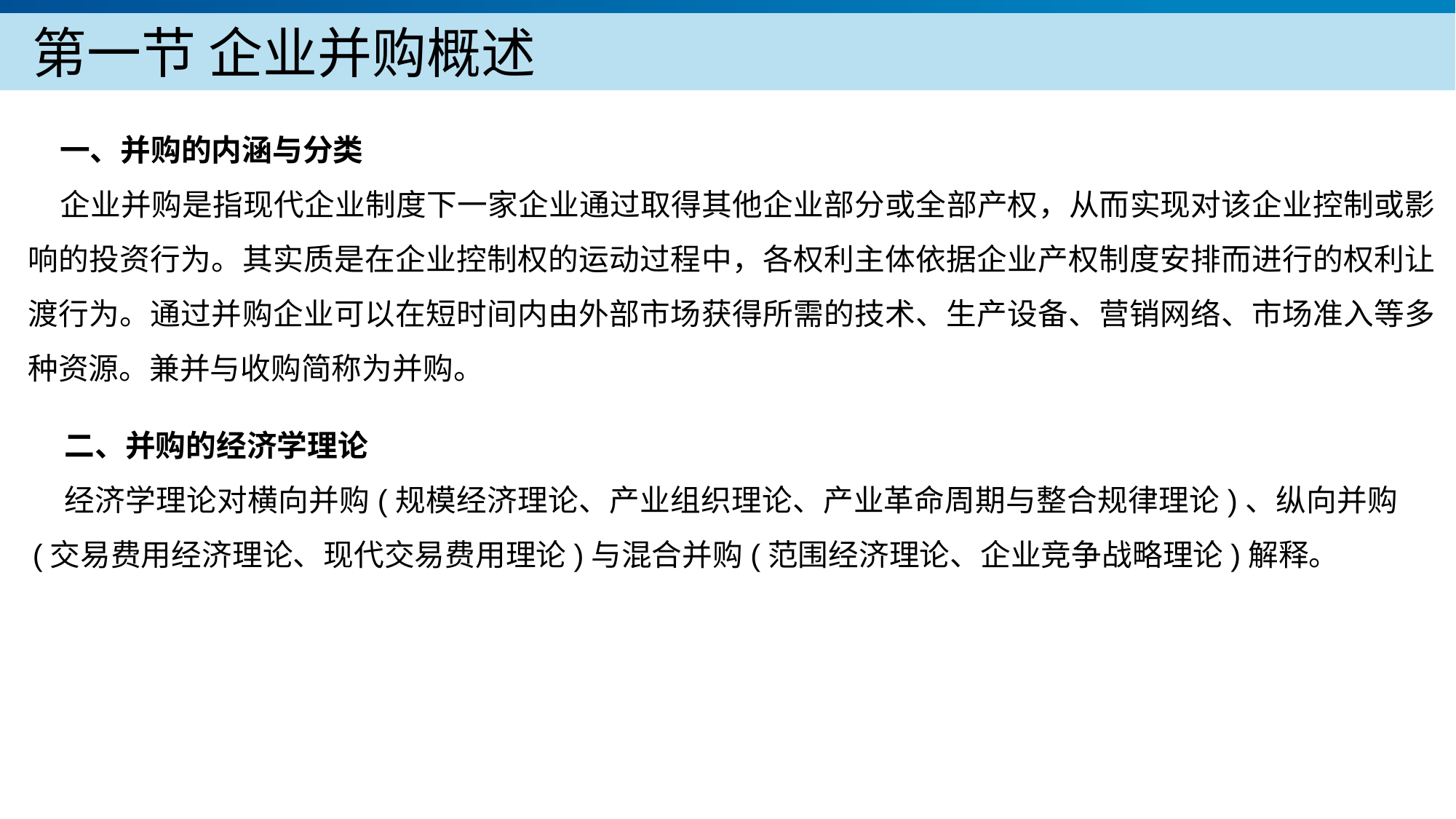

第一节 企业并购概述
一、并购的内涵与分类
企业并购是指现代企业制度下一家企业通过取得其他企业部分或全部产权，从而实现对该企业控制或影响的投资行为。其实质是在企业控制权的运动过程中，各权利主体依据企业产权制度安排而进行的权利让渡行为。通过并购企业可以在短时间内由外部市场获得所需的技术、生产设备、营销网络、市场准入等多种资源。兼并与收购简称为并购。
二、并购的经济学理论
经济学理论对横向并购(规模经济理论、产业组织理论、产业革命周期与整合规律理论)、纵向并购(交易费用经济理论、现代交易费用理论)与混合并购(范围经济理论、企业竞争战略理论)解释。
产品服务
公司优势
公司简介
产品系列
品牌优势
企业愿景
主打产品
团队组织
核心竞争力
人才优势
联系方式
历程荣誉
售后支持
商业模式
期待合作